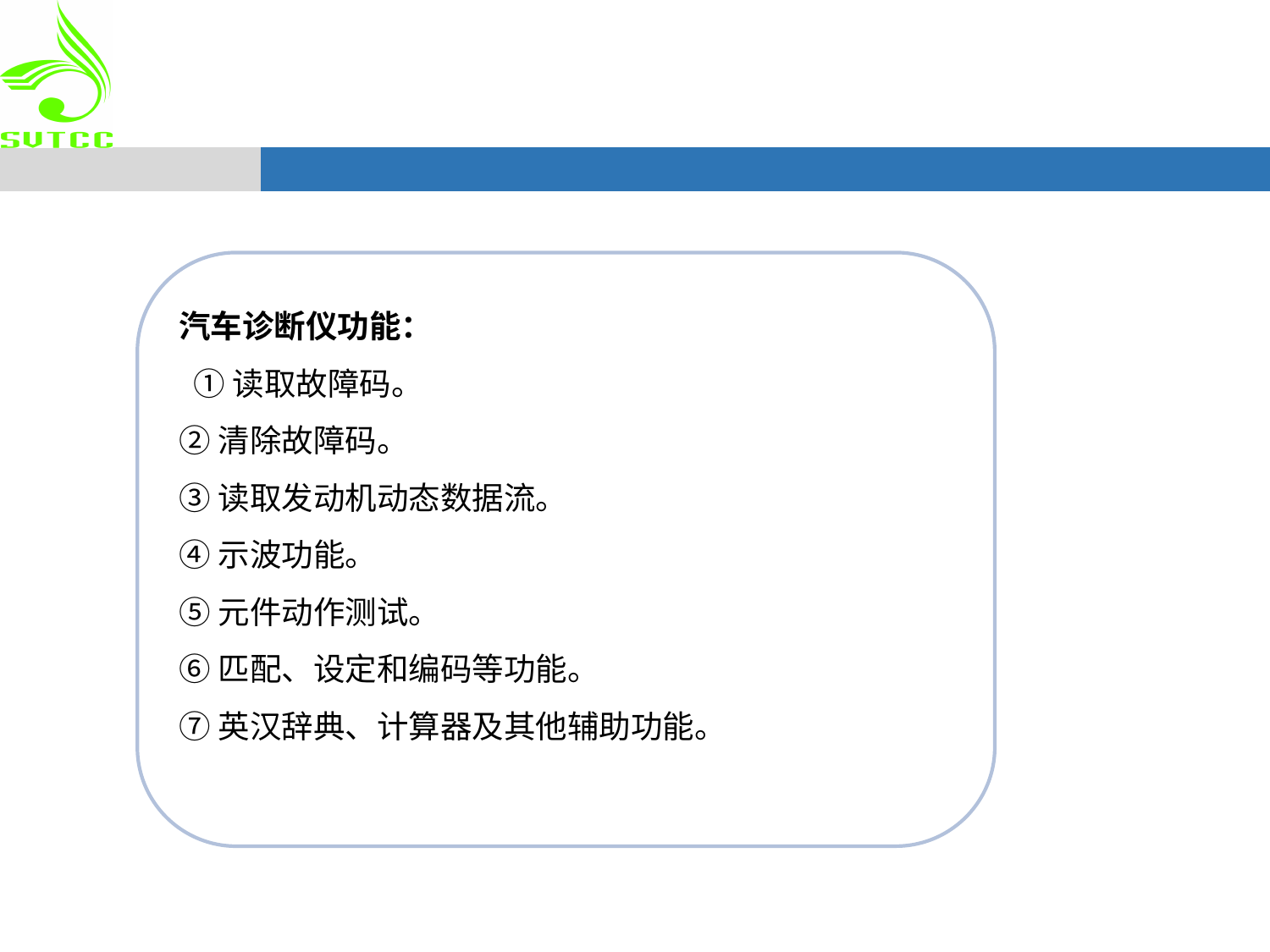

汽车诊断仪功能：
  ①读取故障码。
②清除故障码。
③读取发动机动态数据流。
④示波功能。
⑤元件动作测试。
⑥匹配、设定和编码等功能。
⑦英汉辞典、计算器及其他辅助功能。